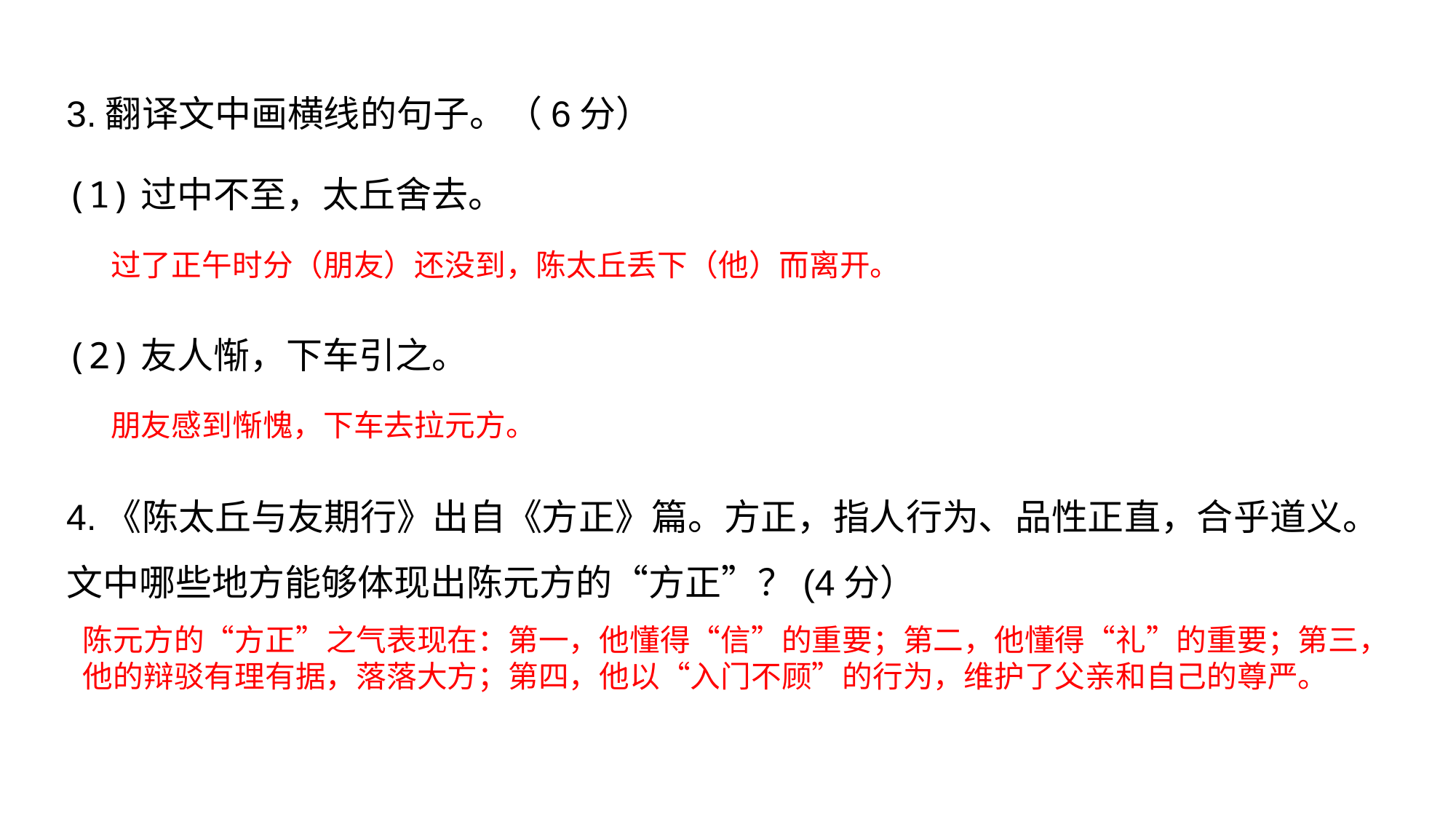

3.翻译文中画横线的句子。（6分）
(1)过中不至，太丘舍去。

(2)友人惭，下车引之。

4.《陈太丘与友期行》出自《方正》篇。方正，指人行为、品性正直，合乎道义。文中哪些地方能够体现出陈元方的“方正”？(4分）
过了正午时分（朋友）还没到，陈太丘丢下（他）而离开。
朋友感到惭愧，下车去拉元方。
陈元方的“方正”之气表现在：第一，他懂得“信”的重要；第二，他懂得“礼”的重要；第三，他的辩驳有理有据，落落大方；第四，他以“入门不顾”的行为，维护了父亲和自己的尊严。